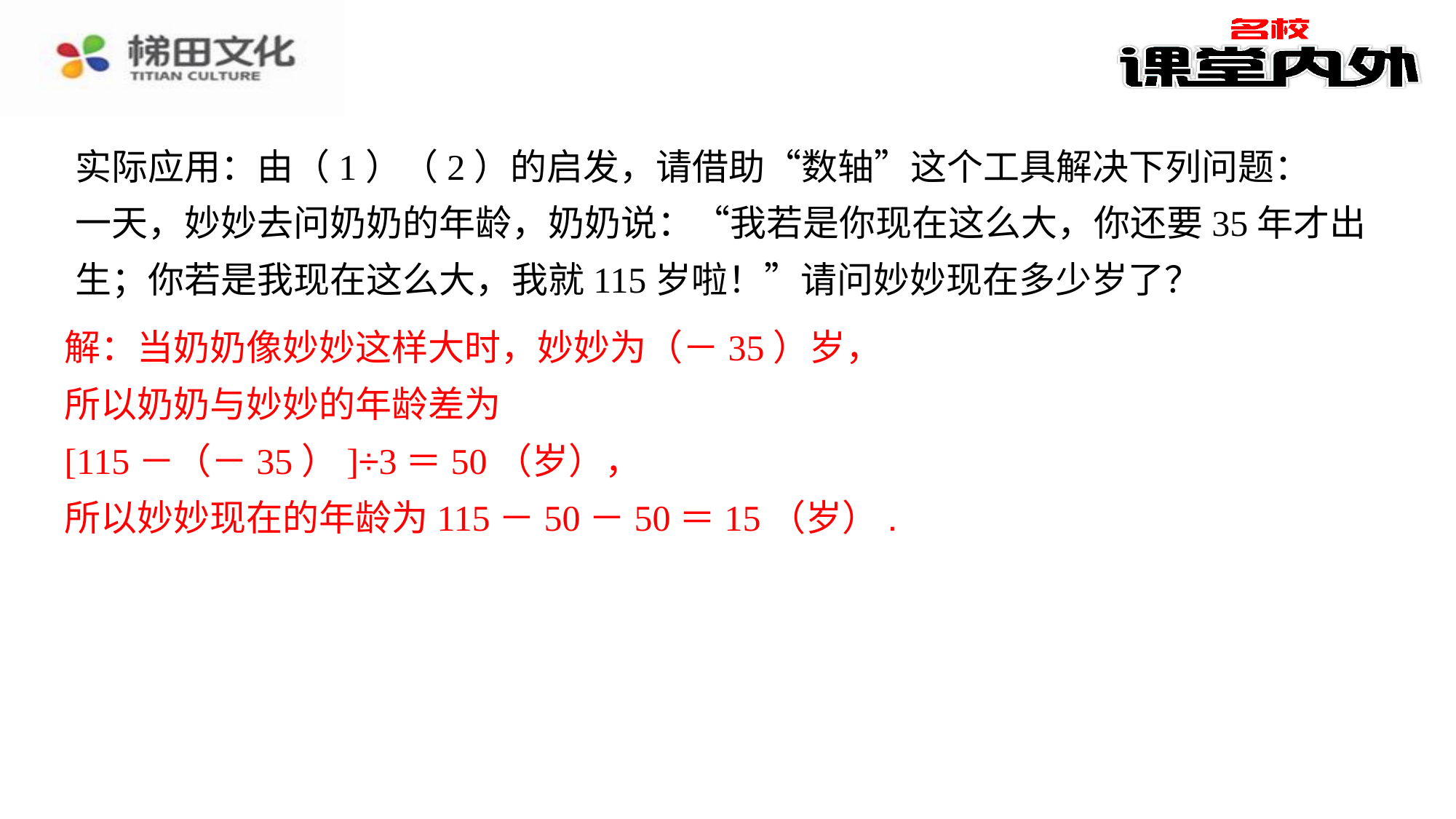

实际应用：由（1）（2）的启发，请借助“数轴”这个工具解决下列问题：
一天，妙妙去问奶奶的年龄，奶奶说：“我若是你现在这么大，你还要35年才出
生；你若是我现在这么大，我就115岁啦！”请问妙妙现在多少岁了？
解：当奶奶像妙妙这样大时，妙妙为（－35）岁，
解：当奶奶像妙妙这样大时，妙妙为（－35）岁，
所以奶奶与妙妙的年龄差为
[115－（－35）]÷3＝50（岁），
所以妙妙现在的年龄为115－50－50＝15（岁）.
所以奶奶与妙妙的年龄差为
[115－（－35）]÷3＝50（岁），
所以妙妙现在的年龄为115－50－50＝15（岁）.